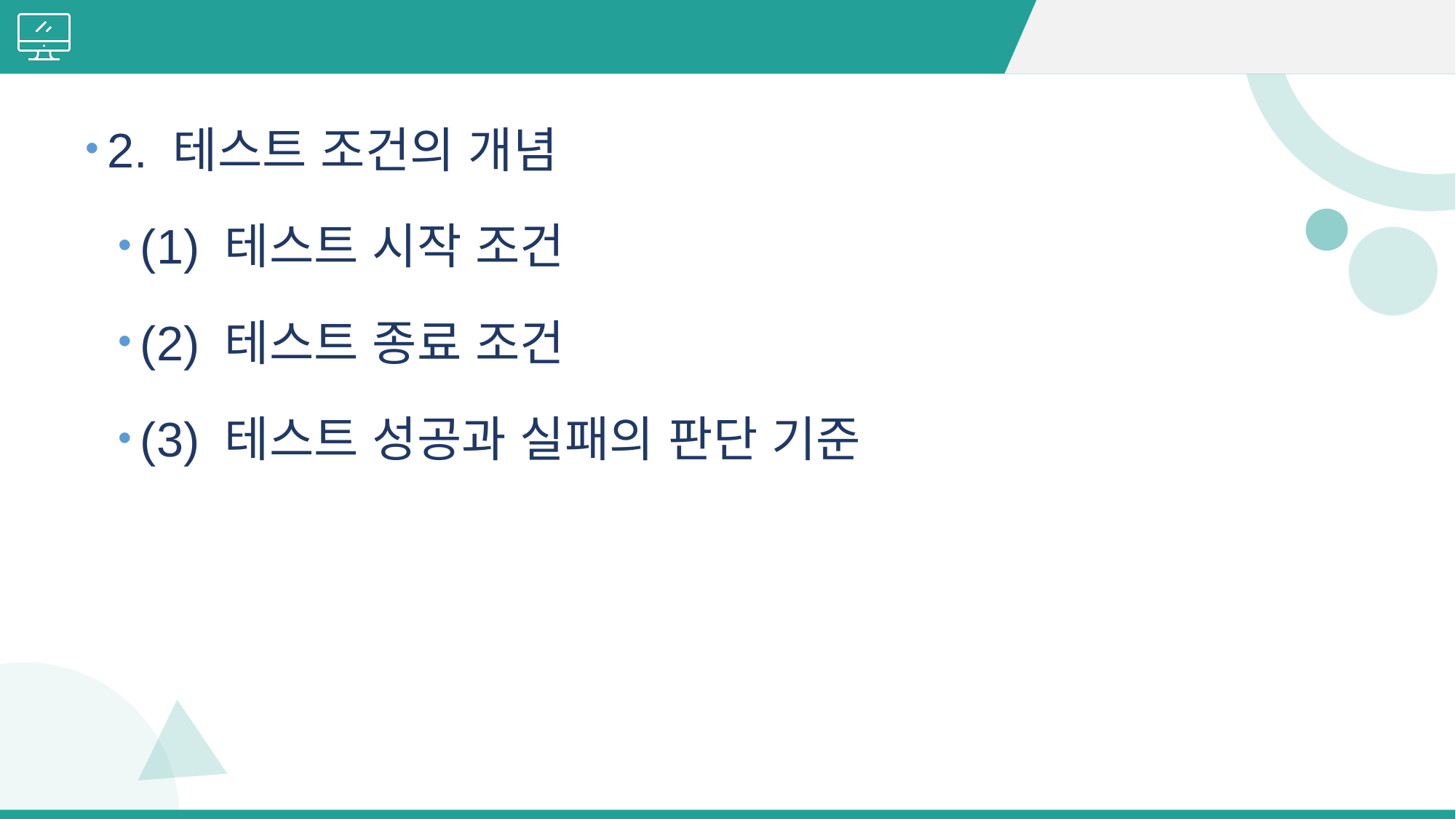

#
2. 테스트 조건의 개념
(1) 테스트 시작 조건
(2) 테스트 종료 조건
(3) 테스트 성공과 실패의 판단 기준